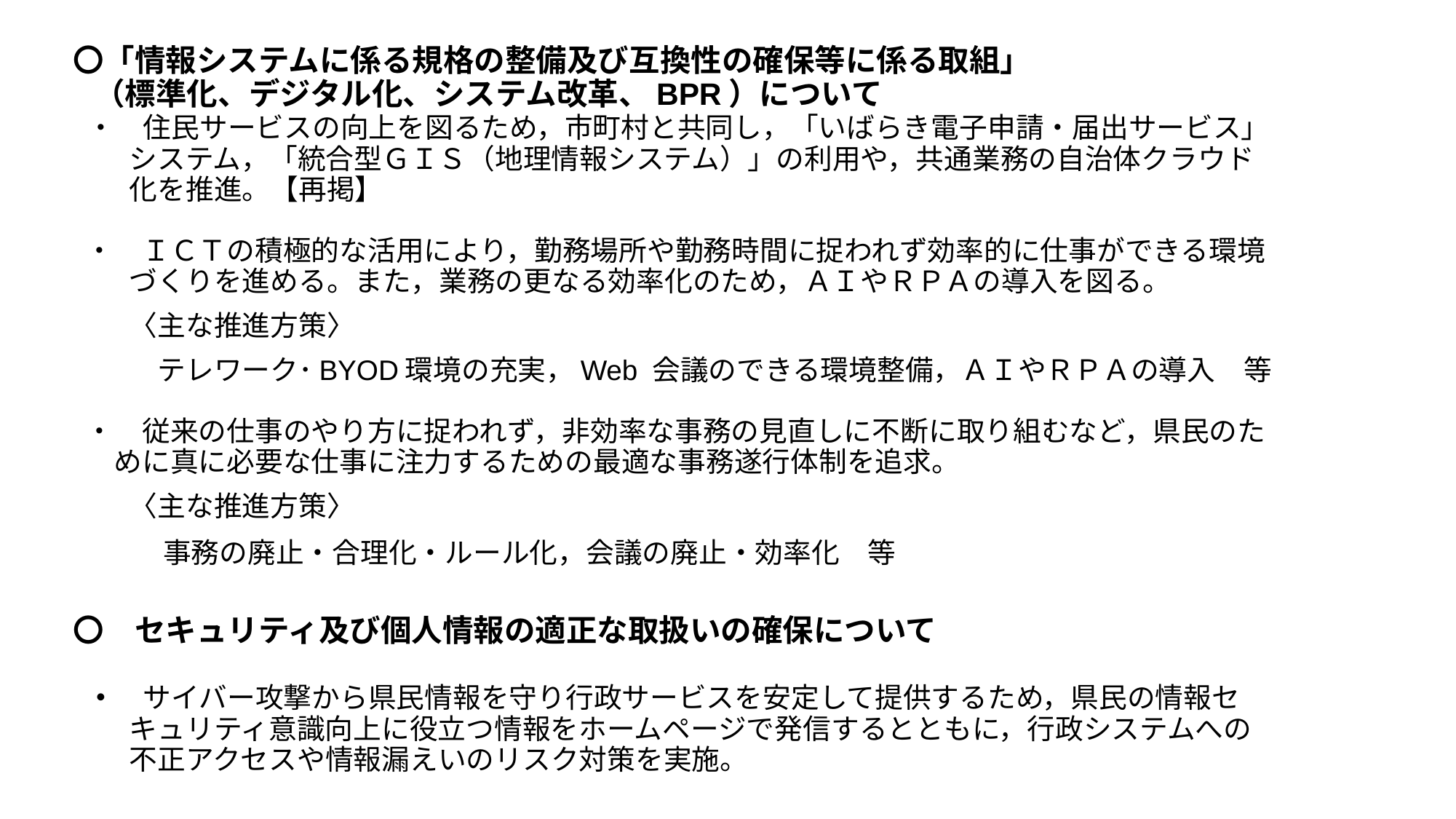

〇「情報システムに係る規格の整備及び互換性の確保等に係る取組」
   （標準化、デジタル化、システム改革、BPR）について
  ・　住民サービスの向上を図るため，市町村と共同し，「いばらき電子申請・届出サービス」
　　システム，「統合型ＧＩＳ（地理情報システム）」の利用や，共通業務の自治体クラウド
　　化を推進。【再掲】
  ・　ＩＣＴの積極的な活用により，勤務場所や勤務時間に捉われず効率的に仕事ができる環境
　　づくりを進める。また，業務の更なる効率化のため，ＡＩやＲＰＡの導入を図る。
　　〈主な推進方策〉
　　　テレワーク･BYOD環境の充実，Web 会議のできる環境整備，ＡＩやＲＰＡの導入　等
  ・　従来の仕事のやり方に捉われず，非効率な事務の見直しに不断に取り組むなど，県民のた
　  めに真に必要な仕事に注力するための最適な事務遂行体制を追求。
　　〈主な推進方策〉
　　　事務の廃止・合理化・ルール化，会議の廃止・効率化　等
〇　セキュリティ及び個人情報の適正な取扱いの確保について
  ・　サイバー攻撃から県民情報を守り行政サービスを安定して提供するため，県民の情報セ
　　キュリティ意識向上に役立つ情報をホームページで発信するとともに，行政システムへの
　　不正アクセスや情報漏えいのリスク対策を実施。